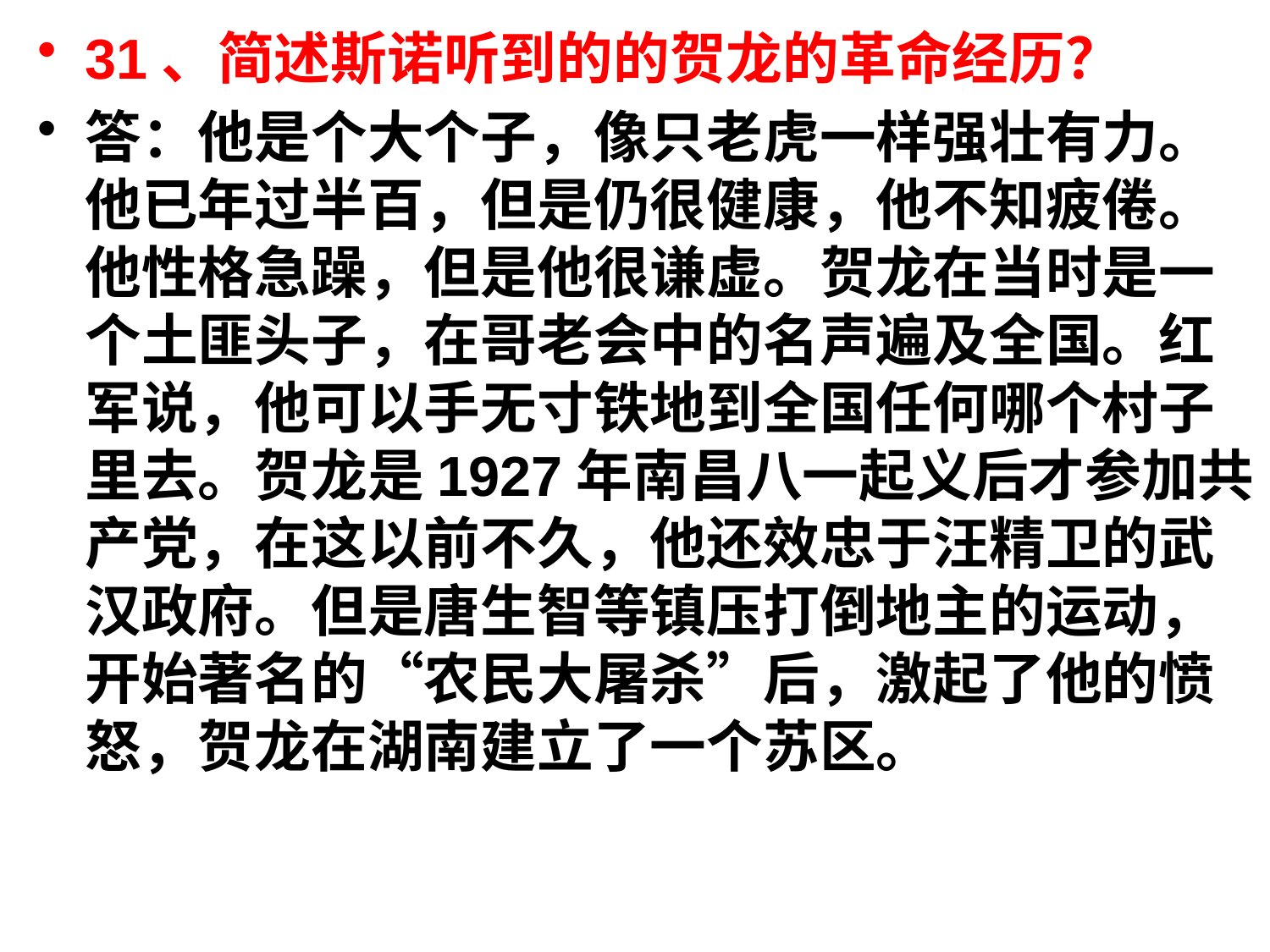

31、简述斯诺听到的的贺龙的革命经历？
答：他是个大个子，像只老虎一样强壮有力。他已年过半百，但是仍很健康，他不知疲倦。他性格急躁，但是他很谦虚。贺龙在当时是一个土匪头子，在哥老会中的名声遍及全国。红军说，他可以手无寸铁地到全国任何哪个村子里去。贺龙是1927年南昌八一起义后才参加共产党，在这以前不久，他还效忠于汪精卫的武汉政府。但是唐生智等镇压打倒地主的运动，开始著名的“农民大屠杀”后，激起了他的愤怒，贺龙在湖南建立了一个苏区。

#